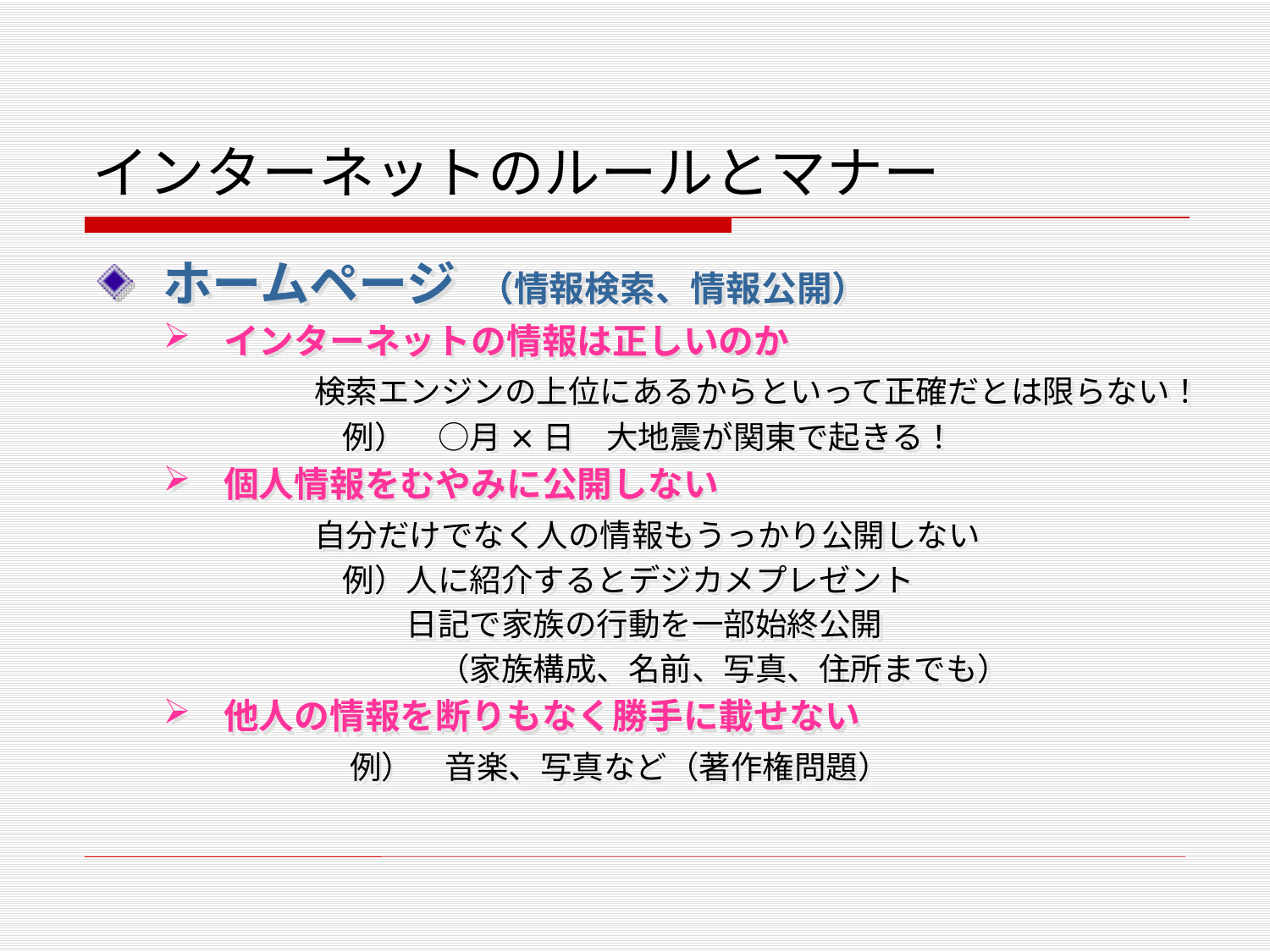

# インターネットのルールとマナー
ホームページ  （情報検索、情報公開）
インターネットの情報は正しいのか
　検索エンジンの上位にあるからといって正確だとは限らない！
　　例）　○月×日　大地震が関東で起きる！
個人情報をむやみに公開しない
　自分だけでなく人の情報もうっかり公開しない
　　例）人に紹介するとデジカメプレゼント
　　　　日記で家族の行動を一部始終公開
　　　　　（家族構成、名前、写真、住所までも）
他人の情報を断りもなく勝手に載せない
　　例）　音楽、写真など（著作権問題）